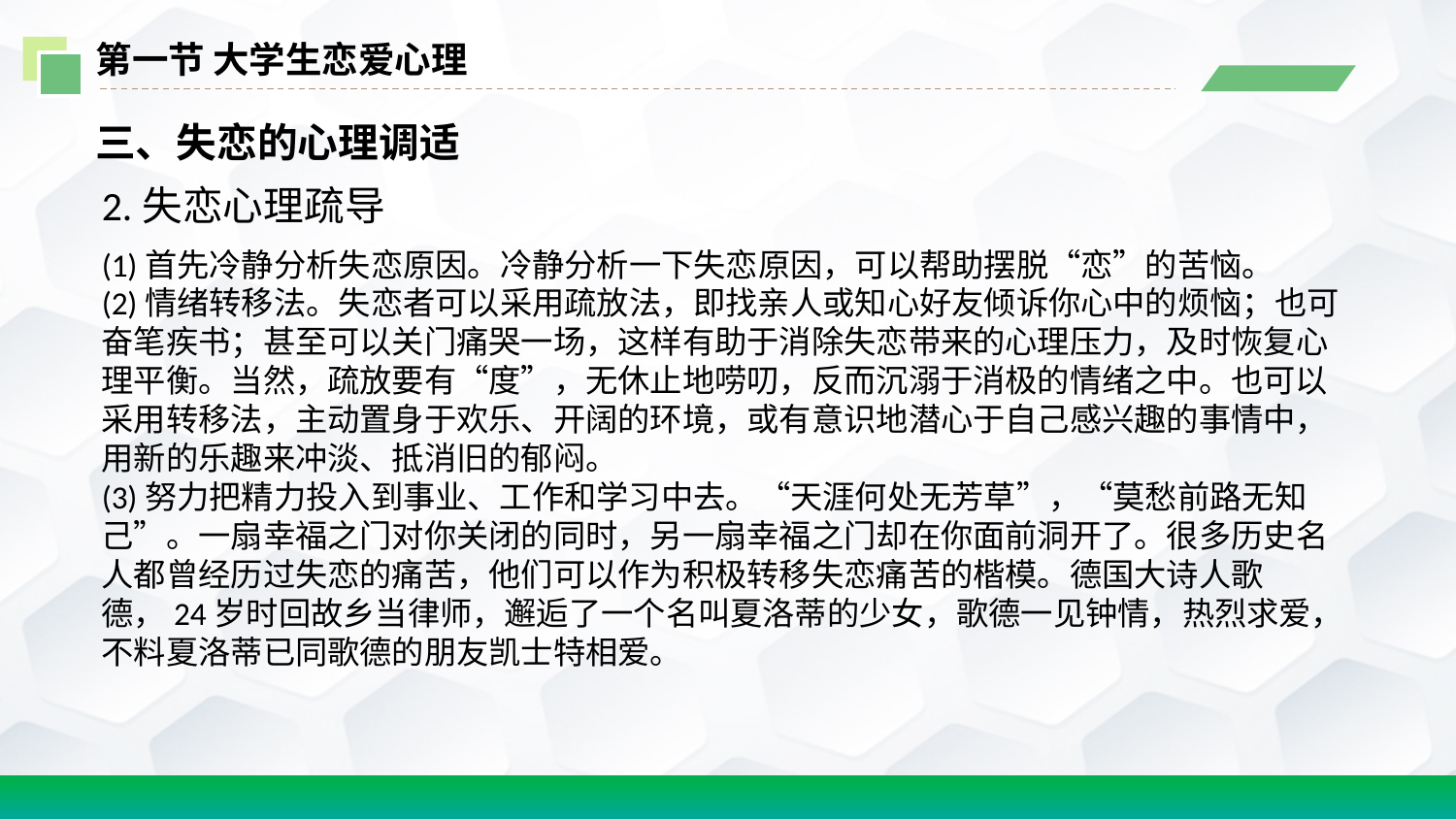

第一节 大学生恋爱心理
三、失恋的心理调适
2.失恋心理疏导
(1)首先冷静分析失恋原因。冷静分析一下失恋原因，可以帮助摆脱“恋”的苦恼。
(2)情绪转移法。失恋者可以采用疏放法，即找亲人或知心好友倾诉你心中的烦恼；也可奋笔疾书；甚至可以关门痛哭一场，这样有助于消除失恋带来的心理压力，及时恢复心理平衡。当然，疏放要有“度”，无休止地唠叨，反而沉溺于消极的情绪之中。也可以采用转移法，主动置身于欢乐、开阔的环境，或有意识地潜心于自己感兴趣的事情中，用新的乐趣来冲淡、抵消旧的郁闷。
(3)努力把精力投入到事业、工作和学习中去。“天涯何处无芳草”，“莫愁前路无知己”。一扇幸福之门对你关闭的同时，另一扇幸福之门却在你面前洞开了。很多历史名人都曾经历过失恋的痛苦，他们可以作为积极转移失恋痛苦的楷模。德国大诗人歌德，24岁时回故乡当律师，邂逅了一个名叫夏洛蒂的少女，歌德一见钟情，热烈求爱，不料夏洛蒂已同歌德的朋友凯士特相爱。